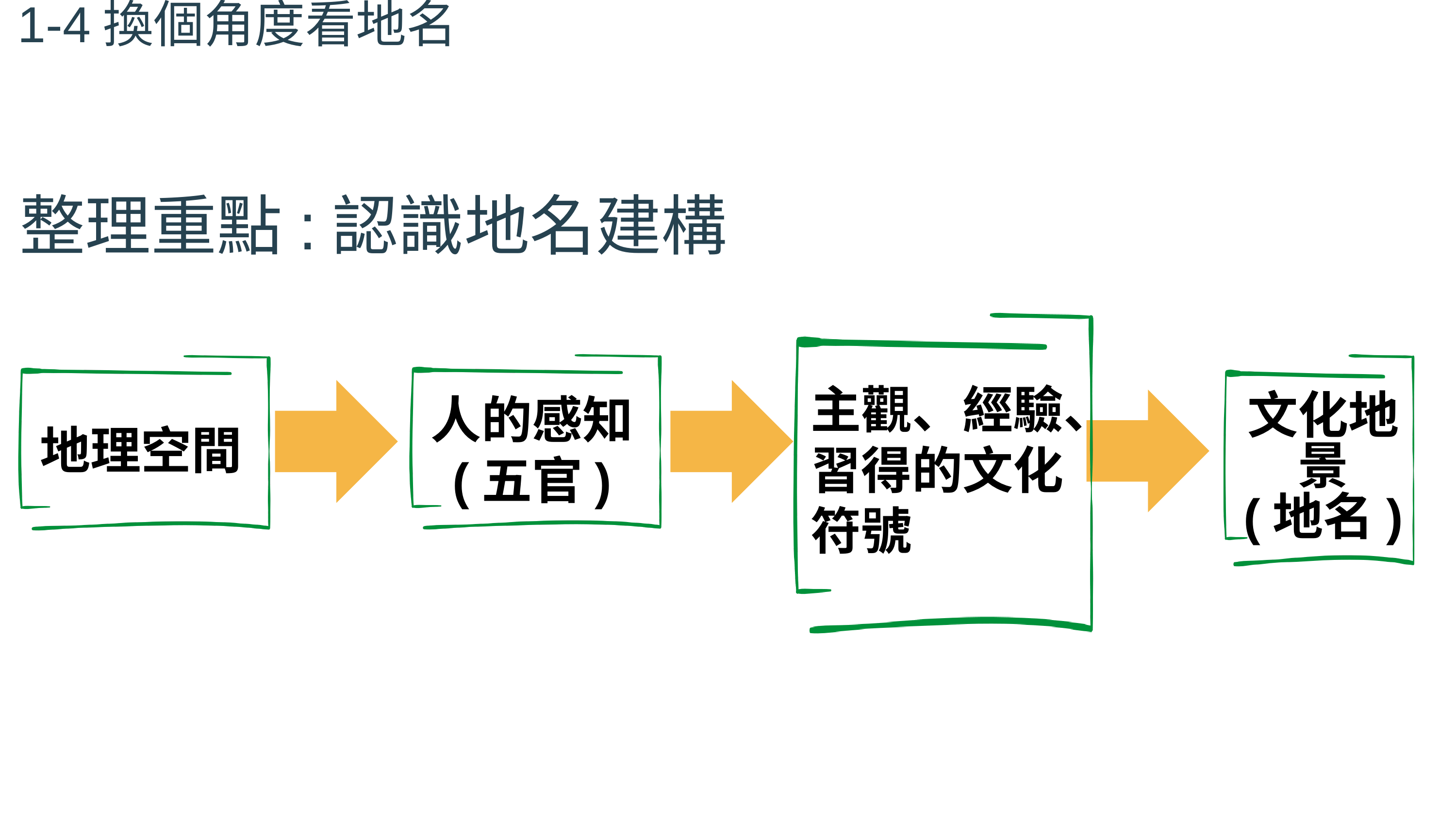

1-4換個角度看地名
整理重點:認識地名建構

主觀、經驗、習得的文化符號

人的感知
(五官)

文化地景
(地名)
地理空間